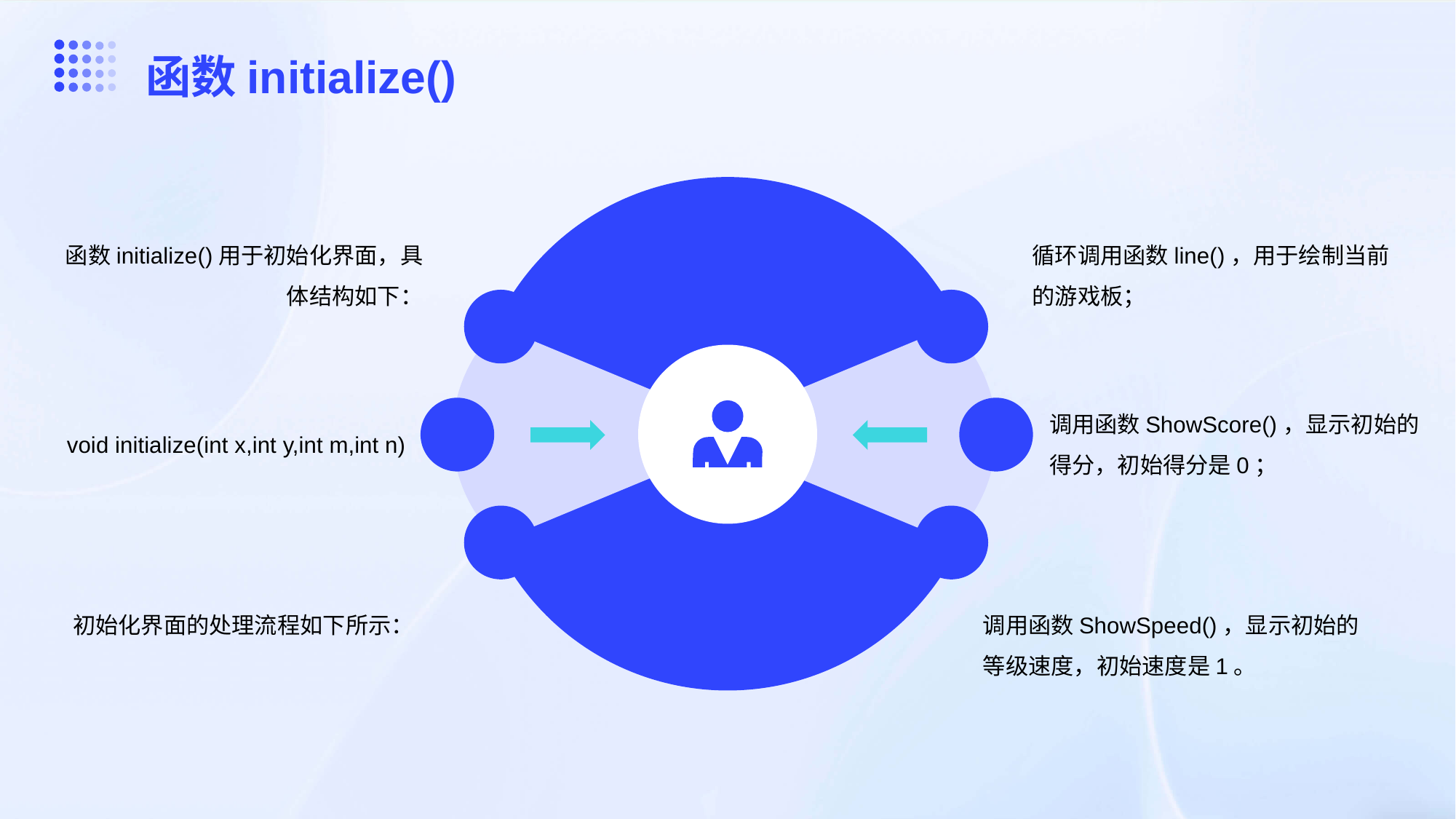

函数initialize()

函数initialize()用于初始化界面，具体结构如下：
循环调用函数line()，用于绘制当前的游戏板；

void initialize(int x,int y,int m,int n)
调用函数ShowScore()，显示初始的得分，初始得分是0；

初始化界面的处理流程如下所示：
调用函数ShowSpeed()，显示初始的等级速度，初始速度是1。